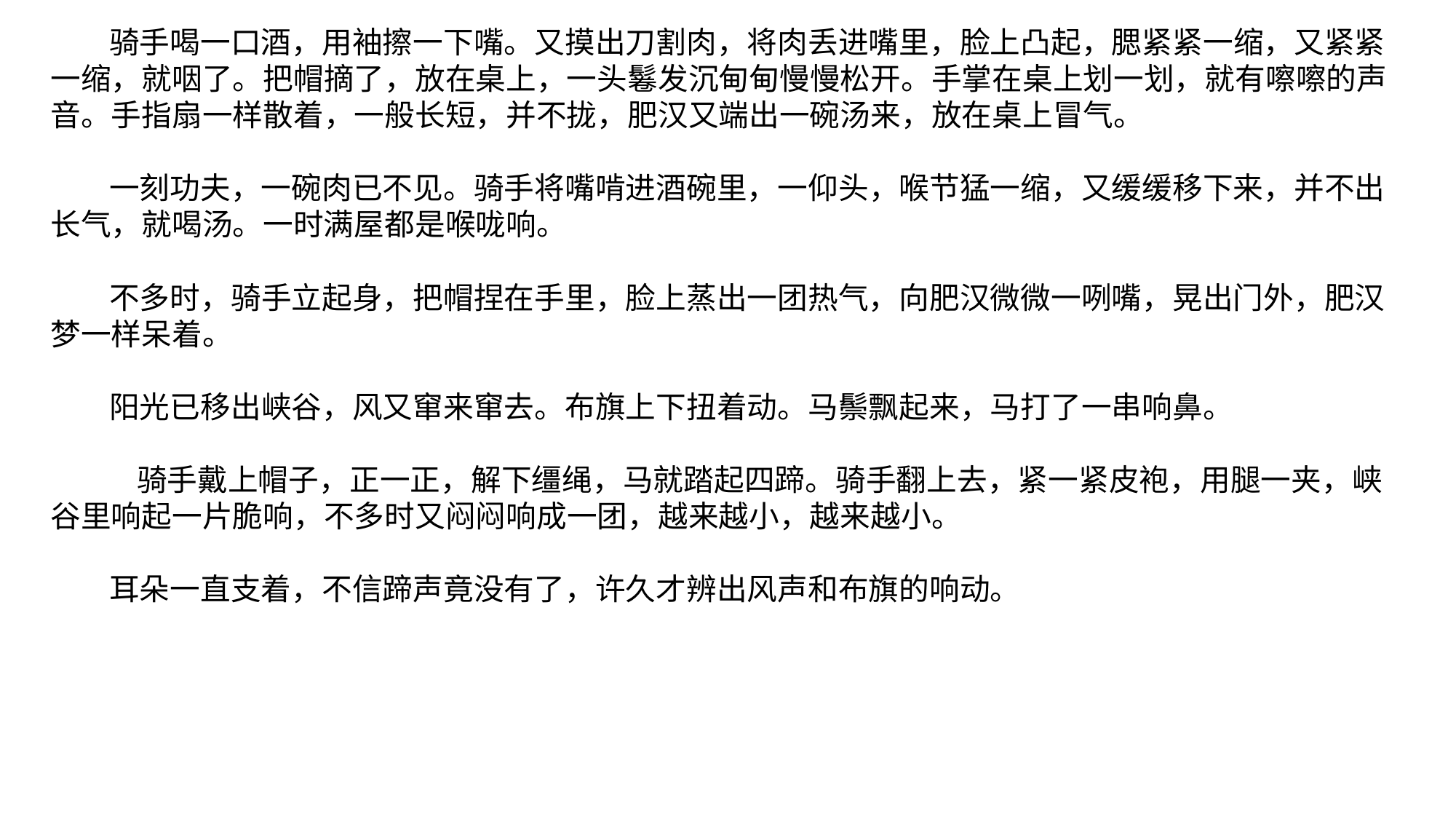

骑手喝一口酒，用袖擦一下嘴。又摸出刀割肉，将肉丢进嘴里，脸上凸起，腮紧紧一缩，又紧紧一缩，就咽了。把帽摘了，放在桌上，一头鬈发沉甸甸慢慢松开。手掌在桌上划一划，就有嚓嚓的声音。手指扇一样散着，一般长短，并不拢，肥汉又端出一碗汤来，放在桌上冒气。

一刻功夫，一碗肉已不见。骑手将嘴啃进酒碗里，一仰头，喉节猛一缩，又缓缓移下来，并不出长气，就喝汤。一时满屋都是喉咙响。

不多时，骑手立起身，把帽捏在手里，脸上蒸出一团热气，向肥汉微微一咧嘴，晃出门外，肥汉梦一样呆着。

阳光已移出峡谷，风又窜来窜去。布旗上下扭着动。马鬃飘起来，马打了一串响鼻。

   骑手戴上帽子，正一正，解下缰绳，马就踏起四蹄。骑手翻上去，紧一紧皮袍，用腿一夹，峡谷里响起一片脆响，不多时又闷闷响成一团，越来越小，越来越小。

耳朵一直支着，不信蹄声竟没有了，许久才辨出风声和布旗的响动。